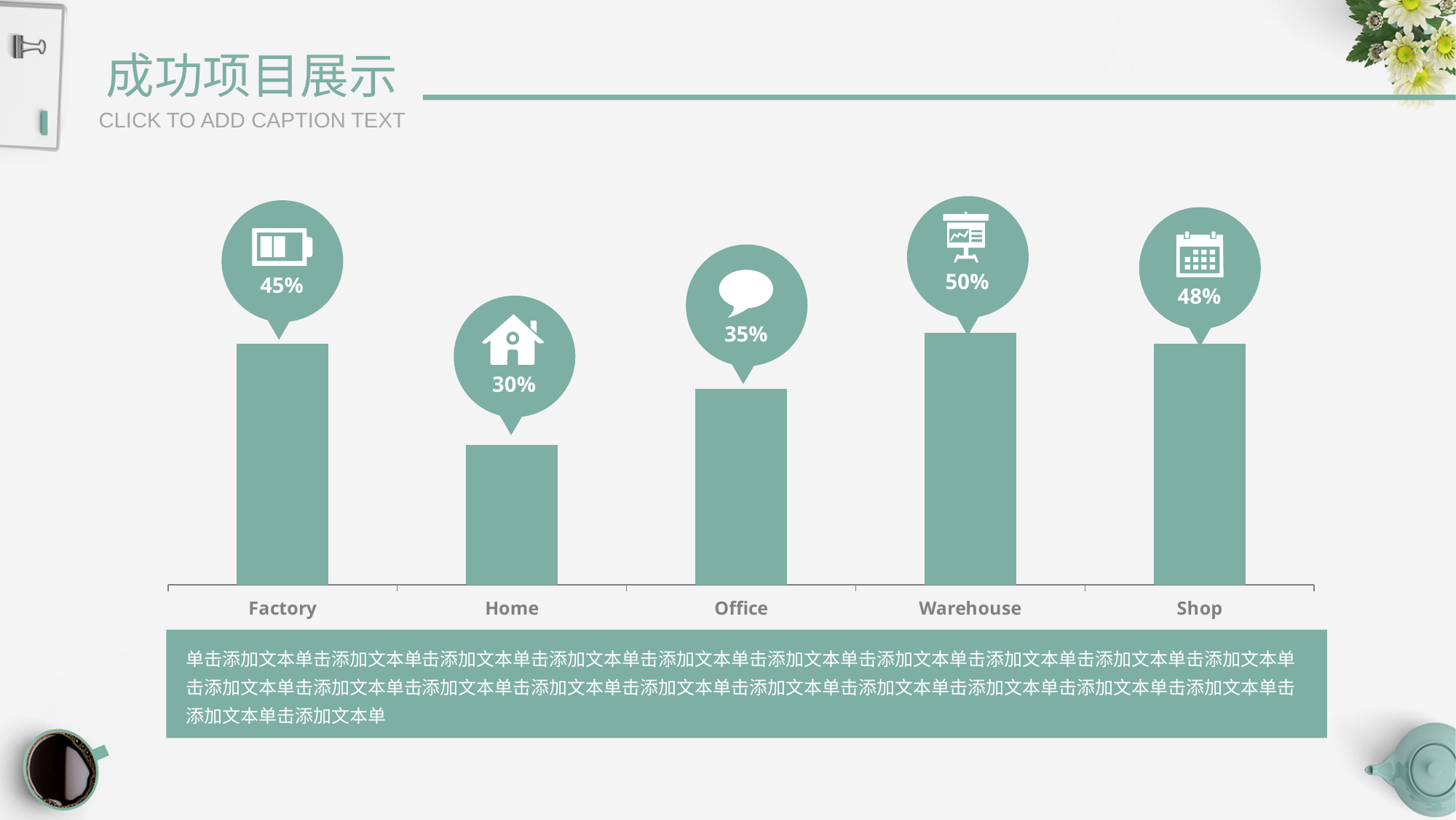

成功项目展示

CLICK TO ADD CAPTION TEXT

50%
45%

48%

### Chart

| Category | Series 1 |
|---|---|
| Factory | 4.3 |
| Home | 2.5 |
| Office | 3.5 |
| Warehouse | 4.5 |
| Shop | 4.3 |

35%
30%

单击添加文本单击添加文本单击添加文本单击添加文本单击添加文本单击添加文本单击添加文本单击添加文本单击添加文本单击添加文本单击添加文本单击添加文本单击添加文本单击添加文本单击添加文本单击添加文本单击添加文本单击添加文本单击添加文本单击添加文本单击添加文本单击添加文本单